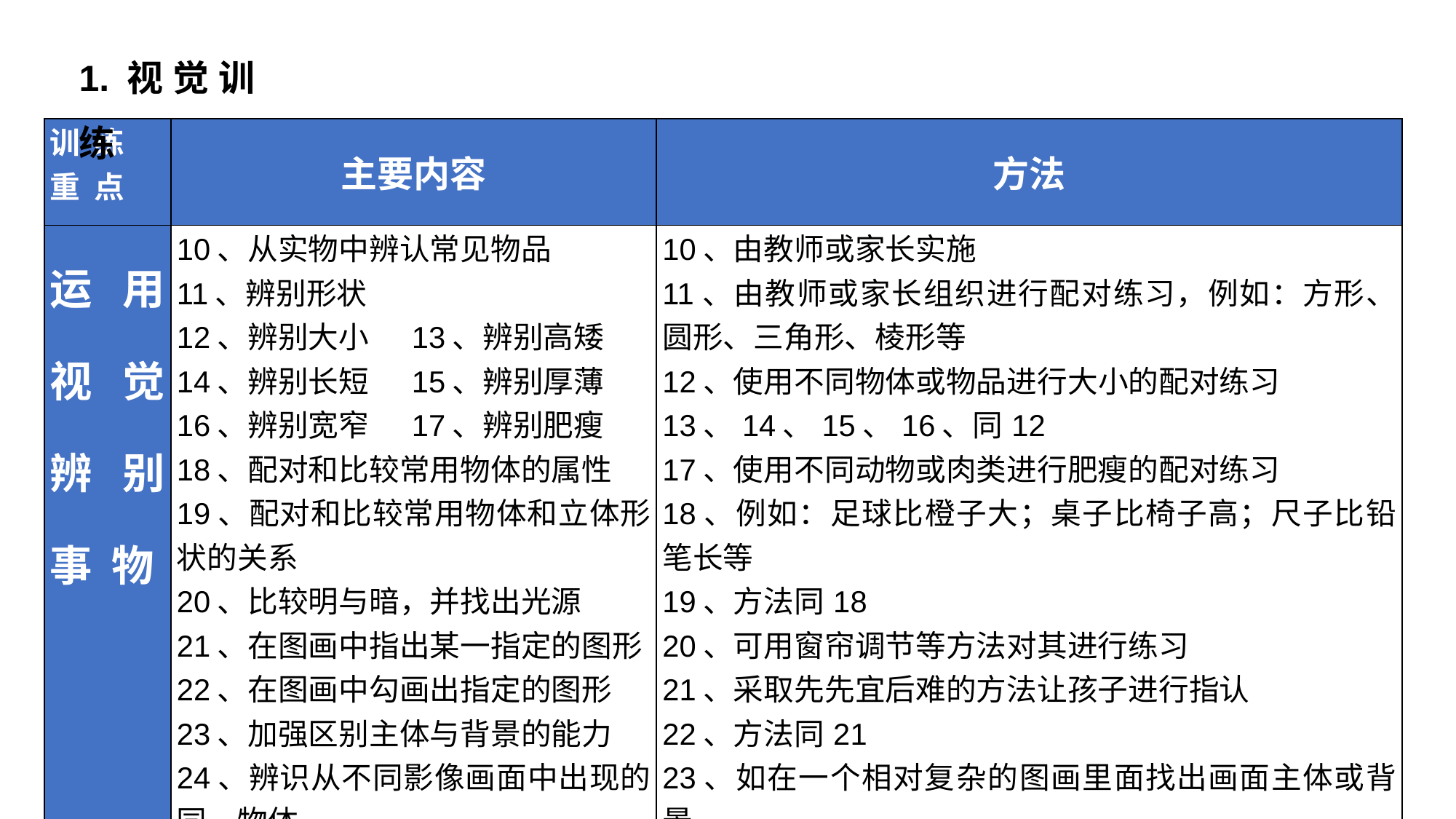

1.视觉训练
| 训 练 重 点 | 主要内容 | 方法 |
| --- | --- | --- |
| 运用视觉辨别事 物 | 10、从实物中辨认常见物品 11、辨别形状 12、辨别大小 13、辨别高矮 14、辨别长短 15、辨别厚薄 16、辨别宽窄 17、辨别肥瘦 18、配对和比较常用物体的属性 19、配对和比较常用物体和立体形状的关系 20、比较明与暗，并找出光源 21、在图画中指出某一指定的图形 22、在图画中勾画出指定的图形 23、加强区别主体与背景的能力 24、辨识从不同影像画面中出现的同一物体 | 10、由教师或家长实施 11、由教师或家长组织进行配对练习，例如：方形、圆形、三角形、棱形等 12、使用不同物体或物品进行大小的配对练习 13、14、15、16、同12 17、使用不同动物或肉类进行肥瘦的配对练习 18、例如：足球比橙子大；桌子比椅子高；尺子比铅笔长等 19、方法同18 20、可用窗帘调节等方法对其进行练习 21、采取先先宜后难的方法让孩子进行指认 22、方法同21 23、如在一个相对复杂的图画里面找出画面主体或背景 24、例如：从照片、图片、录像、电影、电视中找出指定的对象 |